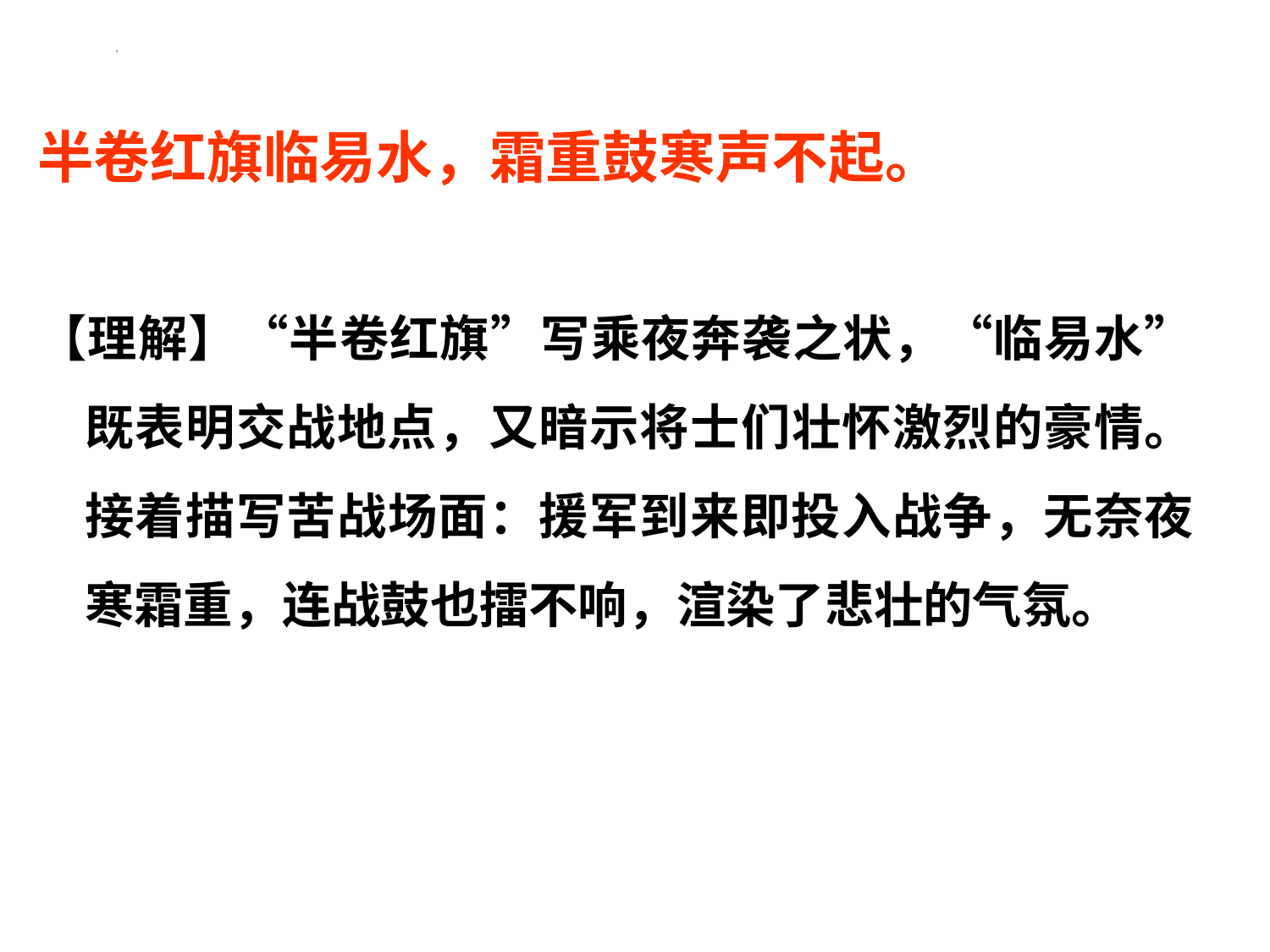

半卷红旗临易水，霜重鼓寒声不起。

【理解】“半卷红旗”写乘夜奔袭之状，“临易水”既表明交战地点，又暗示将士们壮怀激烈的豪情。接着描写苦战场面：援军到来即投入战争，无奈夜寒霜重，连战鼓也擂不响，渲染了悲壮的气氛。